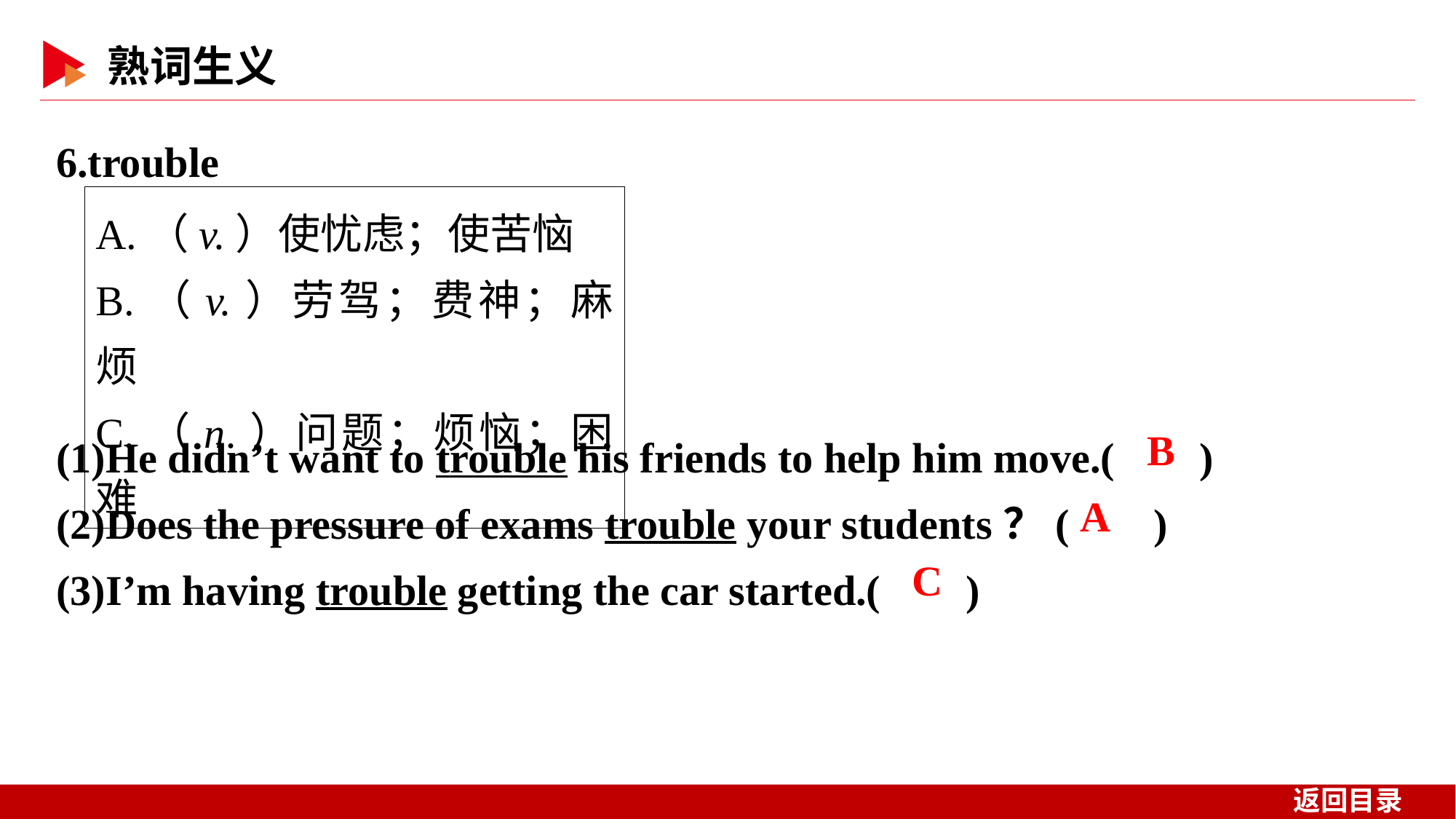

6.trouble
A.（v.）使忧虑；使苦恼
B.（v.）劳驾；费神；麻烦
C.（n.）问题；烦恼；困难
(1)He didn’t want to trouble his friends to help him move.(        )
(2)Does the pressure of exams trouble your students？(        )
(3)I’m having trouble getting the car started.(        )
   B
   A
   C